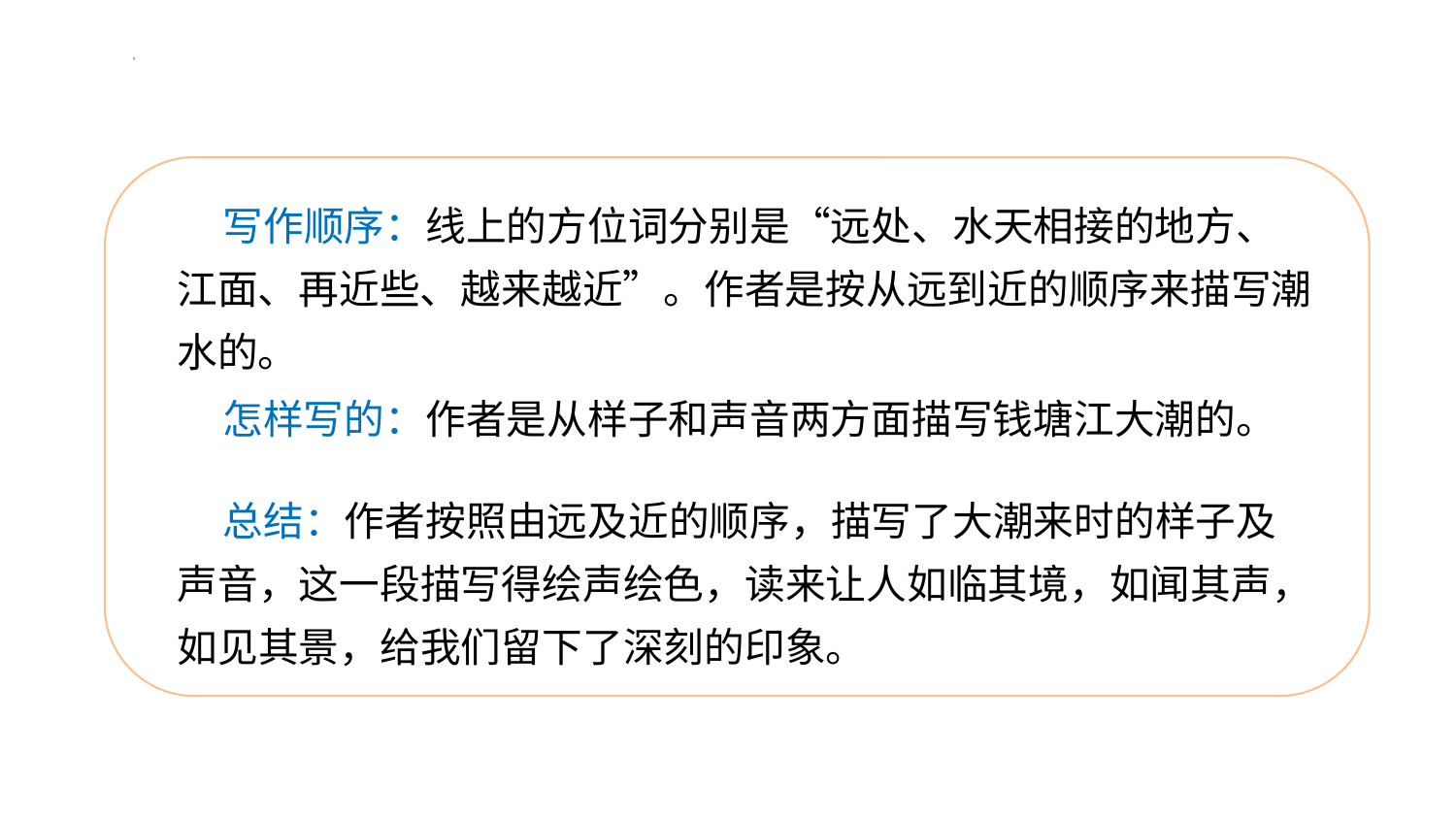

写作顺序：线上的方位词分别是“远处、水天相接的地方、江面、再近些、越来越近”。作者是按从远到近的顺序来描写潮水的。
    怎样写的：作者是从样子和声音两方面描写钱塘江大潮的。
    总结：作者按照由远及近的顺序，描写了大潮来时的样子及声音，这一段描写得绘声绘色，读来让人如临其境，如闻其声，如见其景，给我们留下了深刻的印象。